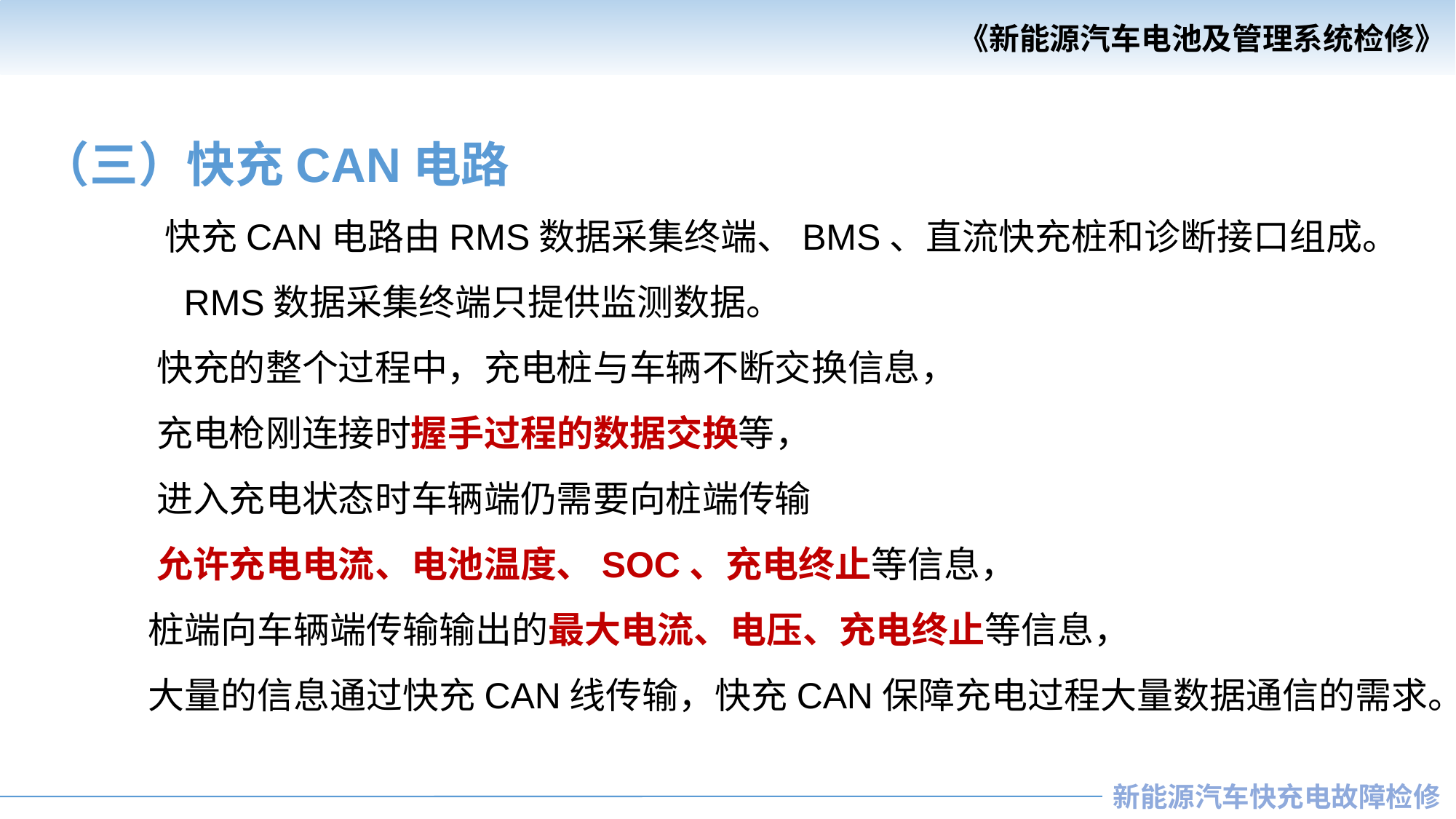

（三）快充CAN电路
              快充CAN电路由RMS数据采集终端、BMS、直流快充桩和诊断接口组成。
              RMS数据采集终端只提供监测数据。
             快充的整个过程中，充电桩与车辆不断交换信息，
             充电枪刚连接时握手过程的数据交换等，
             进入充电状态时车辆端仍需要向桩端传输
             允许充电电流、电池温度、SOC、充电终止等信息，
            桩端向车辆端传输输出的最大电流、电压、充电终止等信息，
            大量的信息通过快充CAN线传输，快充CAN保障充电过程大量数据通信的需求。